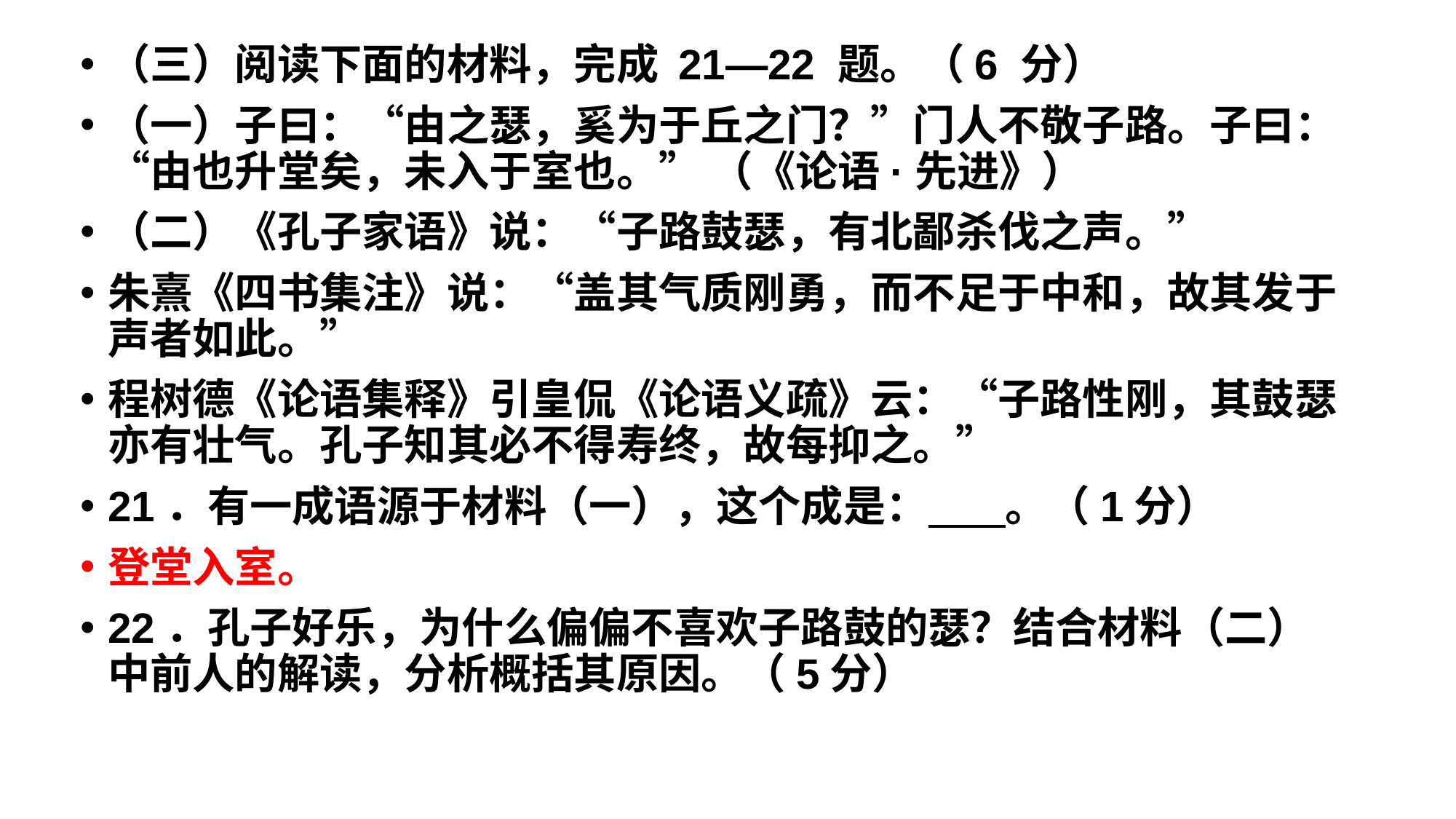

（三）阅读下面的材料，完成 21—22 题。（6 分）
（一）子曰：“由之瑟，奚为于丘之门？”门人不敬子路。子曰：“由也升堂矣，未入于室也。” （《论语·先进》）
（二）《孔子家语》说：“子路鼓瑟，有北鄙杀伐之声。”
朱熹《四书集注》说：“盖其气质刚勇，而不足于中和，故其发于声者如此。”
程树德《论语集释》引皇侃《论语义疏》云：“子路性刚，其鼓瑟亦有壮气。孔子知其必不得寿终，故每抑之。”
21．有一成语源于材料（一），这个成是：        。（1分）
登堂入室。
22．孔子好乐，为什么偏偏不喜欢子路鼓的瑟？结合材料（二）中前人的解读，分析概括其原因。（5分）

#